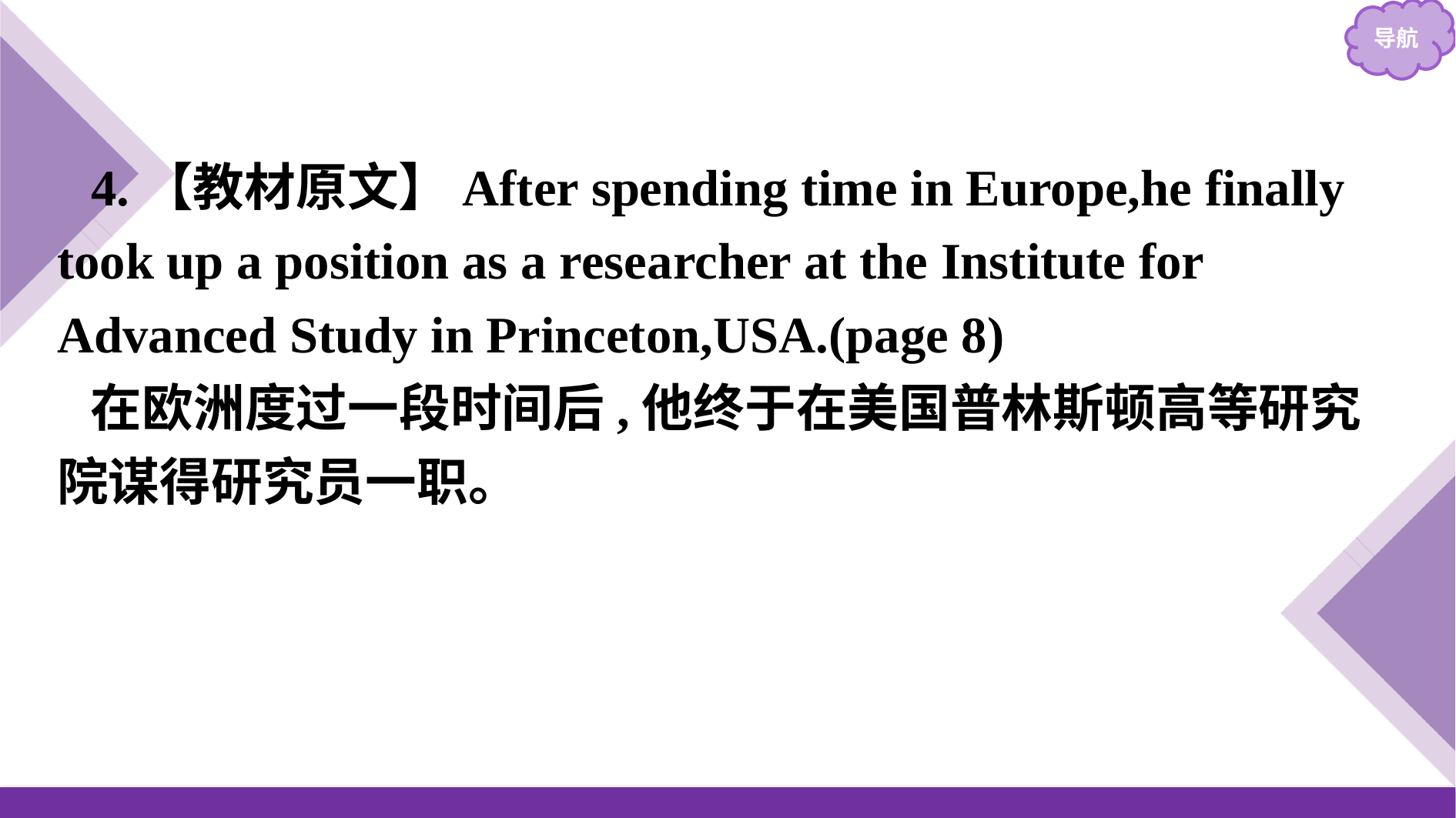

4.【教材原文】After spending time in Europe,he finally took up a position as a researcher at the Institute for Advanced Study in Princeton,USA.(page 8)
在欧洲度过一段时间后,他终于在美国普林斯顿高等研究院谋得研究员一职。